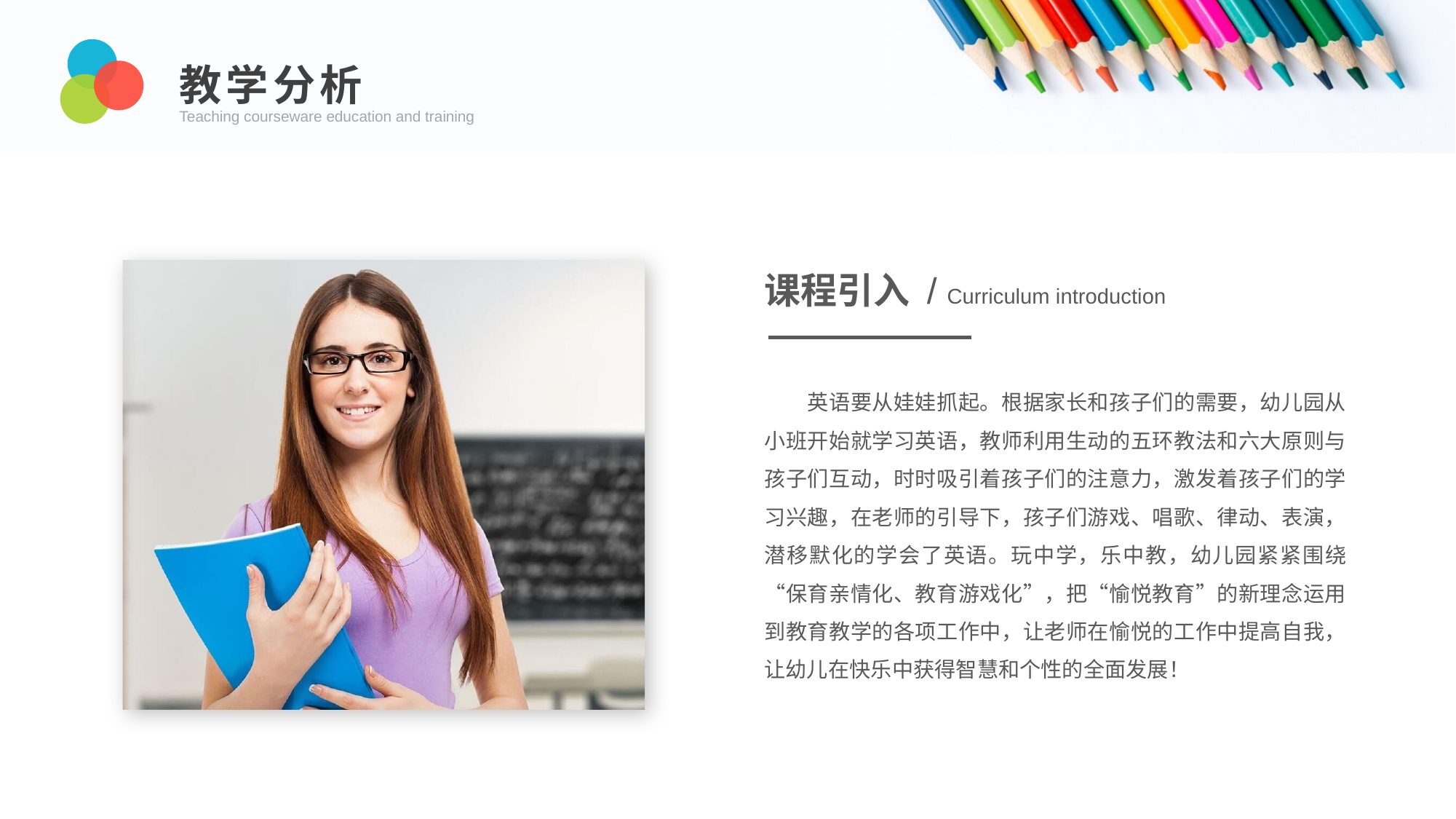

教学分析
Teaching courseware education and training

课程引入 / Curriculum introduction
　　英语要从娃娃抓起。根据家长和孩子们的需要，幼儿园从小班开始就学习英语，教师利用生动的五环教法和六大原则与孩子们互动，时时吸引着孩子们的注意力，激发着孩子们的学习兴趣，在老师的引导下，孩子们游戏、唱歌、律动、表演，潜移默化的学会了英语。玩中学，乐中教，幼儿园紧紧围绕“保育亲情化、教育游戏化”，把“愉悦教育”的新理念运用到教育教学的各项工作中，让老师在愉悦的工作中提高自我，让幼儿在快乐中获得智慧和个性的全面发展！